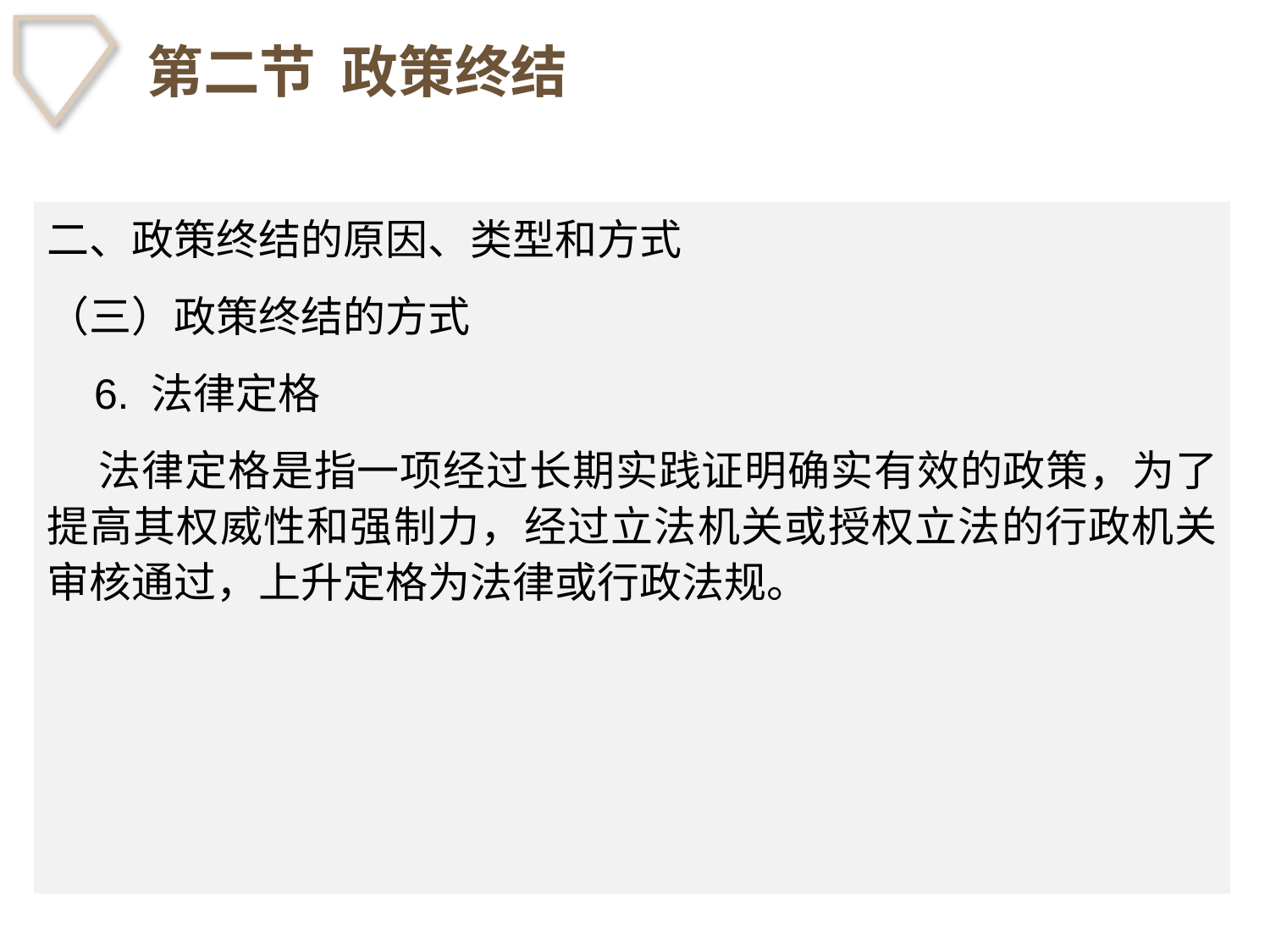

# 第二节  政策终结
二、政策终结的原因、类型和方式
（三）政策终结的方式
    6. 法律定格
    法律定格是指一项经过长期实践证明确实有效的政策，为了提高其权威性和强制力，经过立法机关或授权立法的行政机关审核通过，上升定格为法律或行政法规。